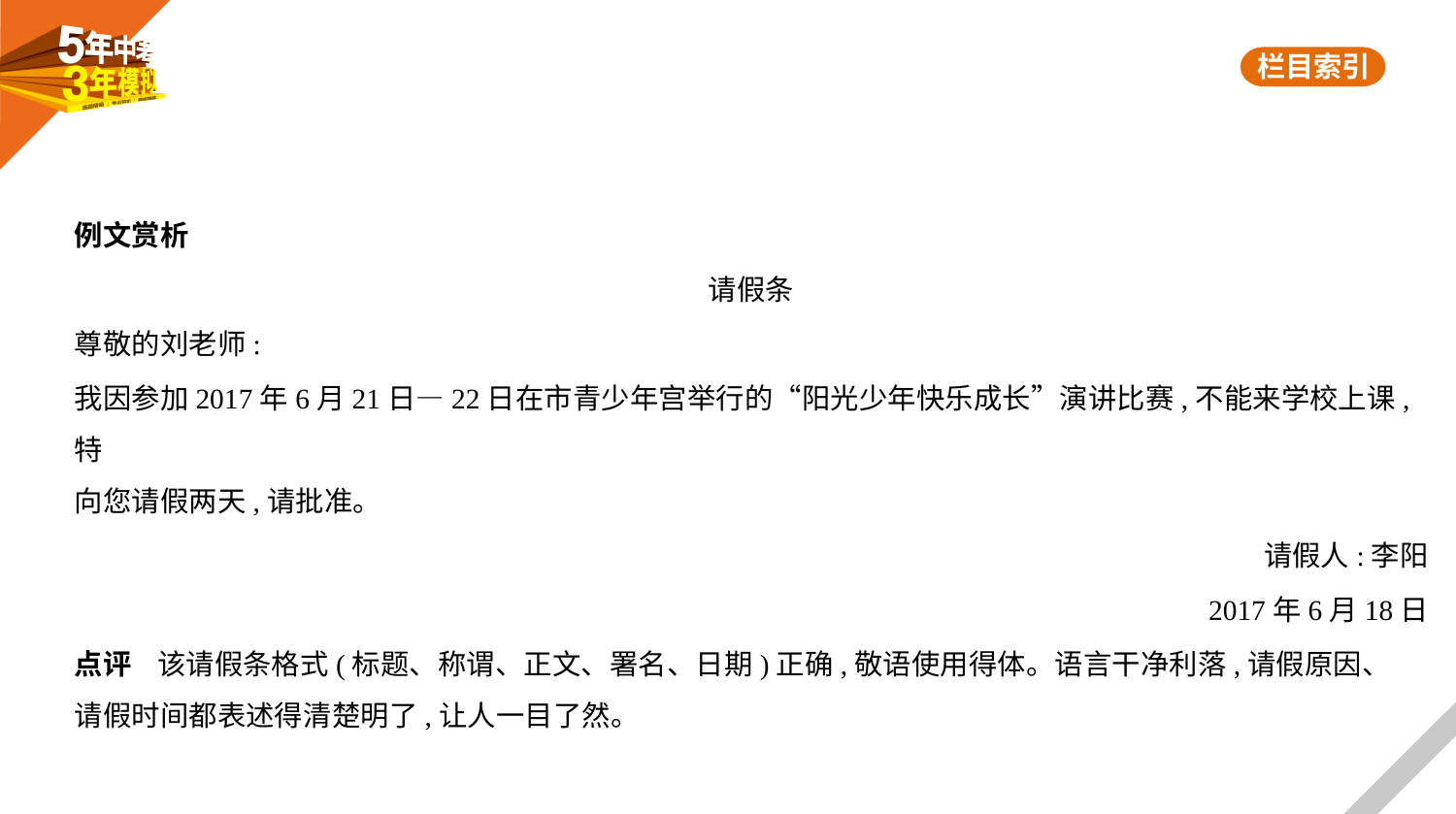

例文赏析
请假条
尊敬的刘老师:
我因参加2017年6月21日—22日在市青少年宫举行的“阳光少年快乐成长”演讲比赛,不能来学校上课,特
向您请假两天,请批准。
请假人:李阳
2017年6月18日
点评    该请假条格式(标题、称谓、正文、署名、日期)正确,敬语使用得体。语言干净利落,请假原因、
请假时间都表述得清楚明了,让人一目了然。